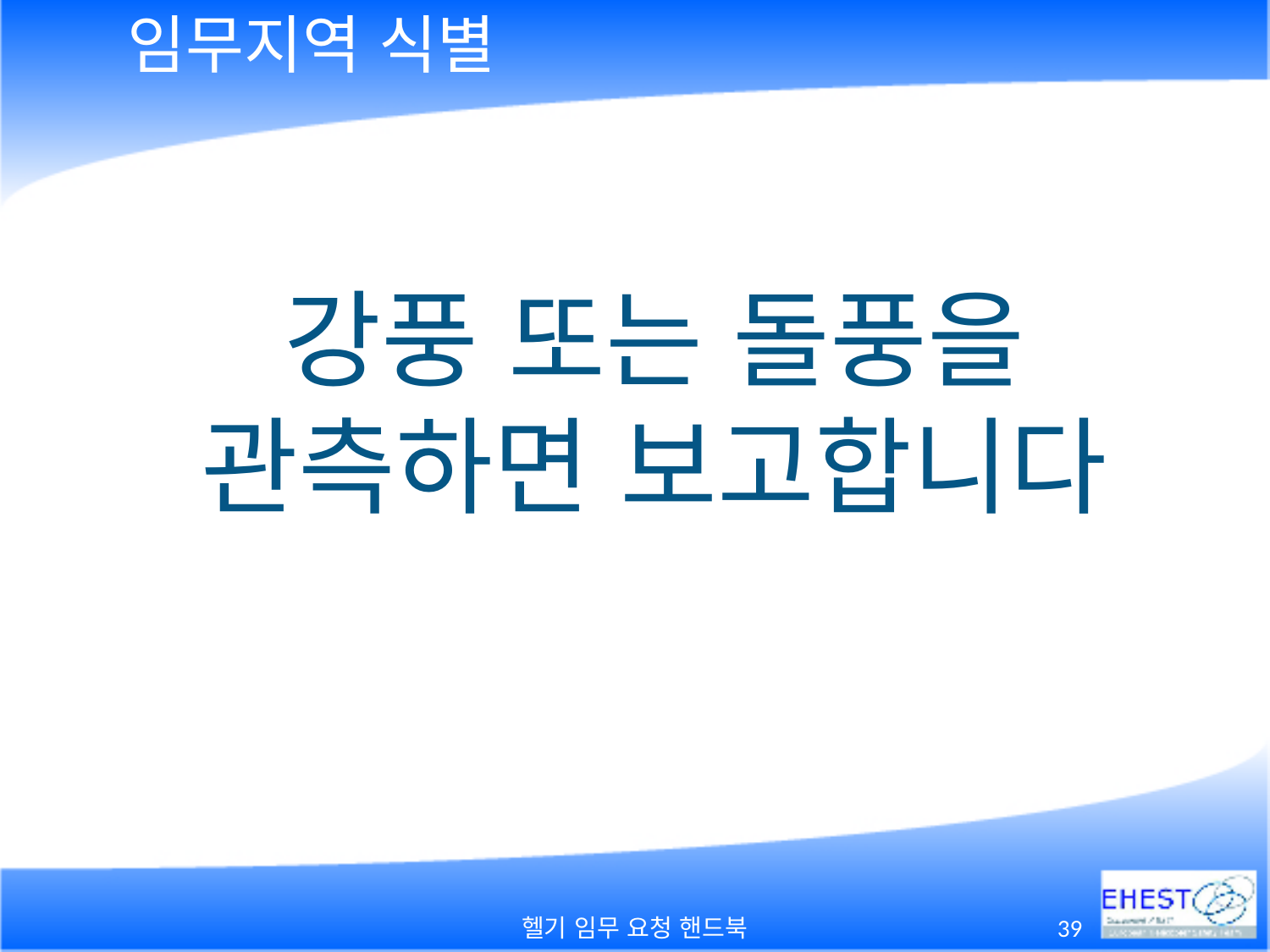

# 임무지역 식별
강풍 또는 돌풍을 관측하면 보고합니다
헬기 임무 요청 핸드북
39